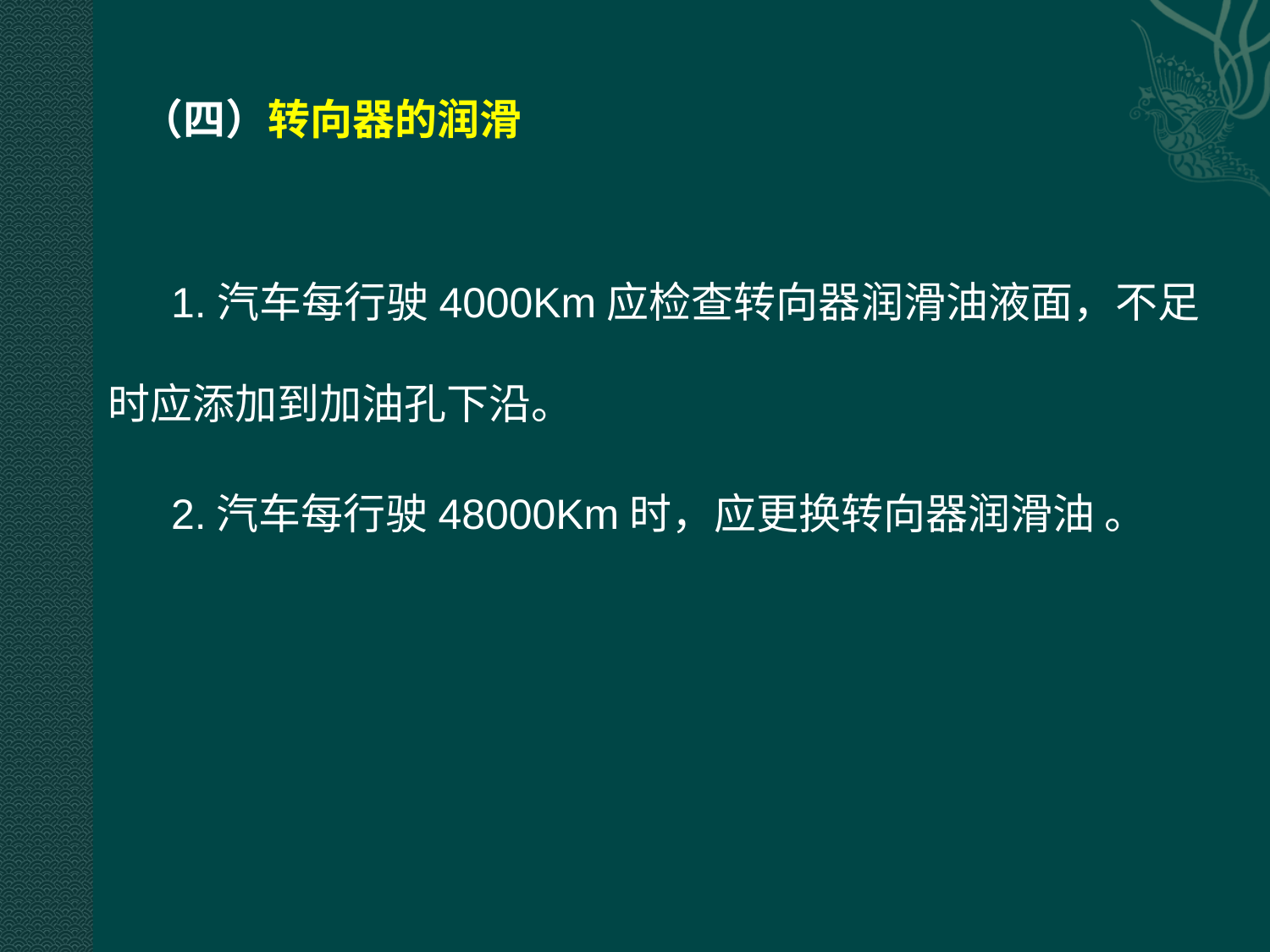

（四）转向器的润滑
1.汽车每行驶4000Km应检查转向器润滑油液面，不足时应添加到加油孔下沿。
2.汽车每行驶48000Km时，应更换转向器润滑油 。